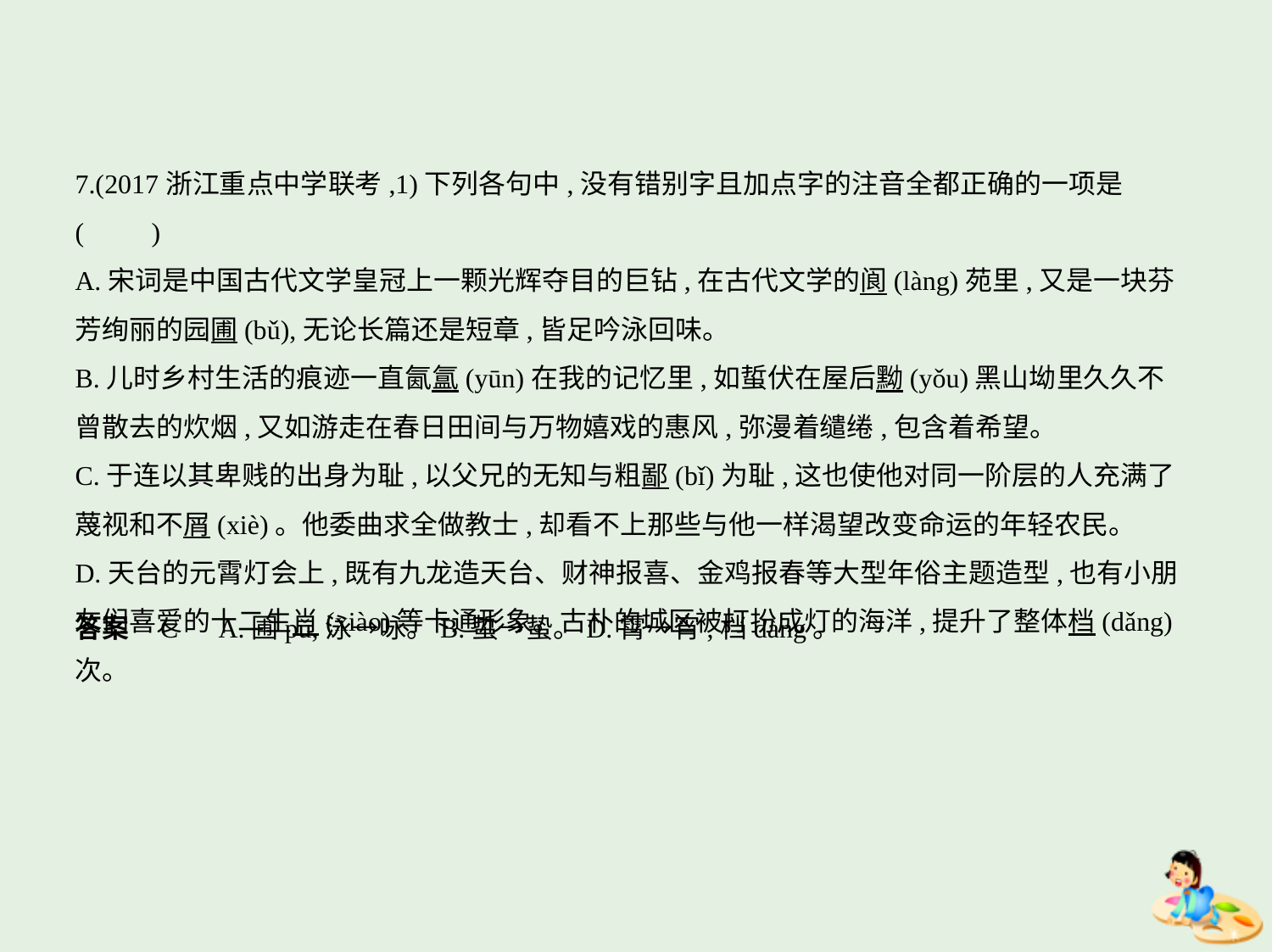

7.(2017浙江重点中学联考,1)下列各句中,没有错别字且加点字的注音全都正确的一项是 (    　)
A.宋词是中国古代文学皇冠上一颗光辉夺目的巨钻,在古代文学的阆(làng)苑里,又是一块芬
芳绚丽的园圃(bǔ),无论长篇还是短章,皆足吟泳回味。
B.儿时乡村生活的痕迹一直氤氲(yūn)在我的记忆里,如蜇伏在屋后黝(yǒu)黑山坳里久久不
曾散去的炊烟,又如游走在春日田间与万物嬉戏的惠风,弥漫着缱绻,包含着希望。
C.于连以其卑贱的出身为耻,以父兄的无知与粗鄙(bǐ)为耻,这也使他对同一阶层的人充满了
蔑视和不屑(xiè)。他委曲求全做教士,却看不上那些与他一样渴望改变命运的年轻农民。
D.天台的元霄灯会上,既有九龙造天台、财神报喜、金鸡报春等大型年俗主题造型,也有小朋
友们喜爱的十二生肖(xiào)等卡通形象。古朴的城区被打扮成灯的海洋,提升了整体档(dǎng)次。
答案    C　A.圃pǔ,泳→咏。B.蜇→蛰。D.霄→宵,档dàng。